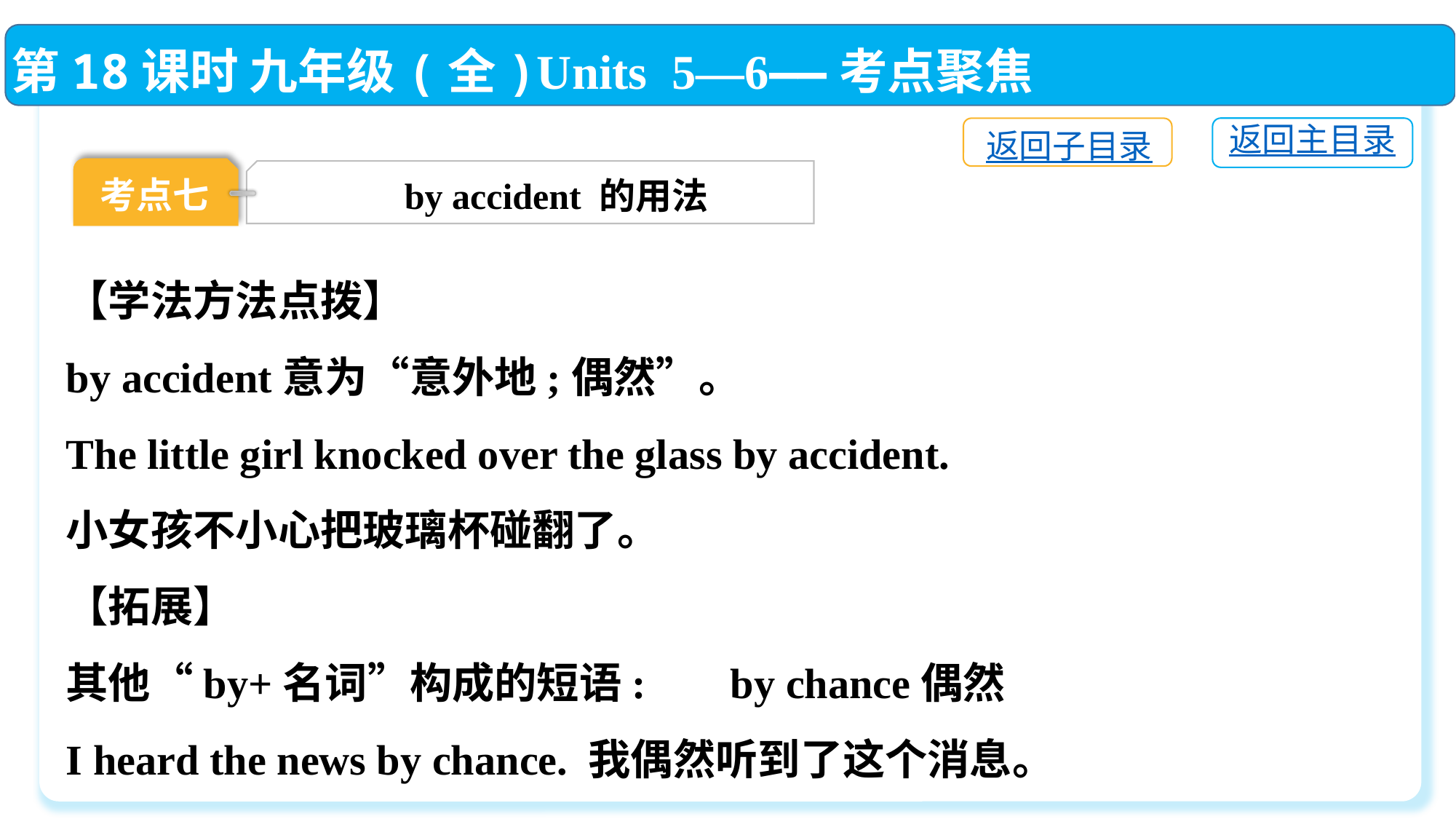

第18课时 九年级(全)Units  5—6——考点聚焦

返回主目录

返回子目录
考点七
by accident 的用法

【学法方法点拨】
by accident意为“意外地;偶然”。
The little girl knocked over the glass by accident.
小女孩不小心把玻璃杯碰翻了。
【拓展】
其他“by+名词”构成的短语:        by chance偶然
I heard the news by chance. 我偶然听到了这个消息。